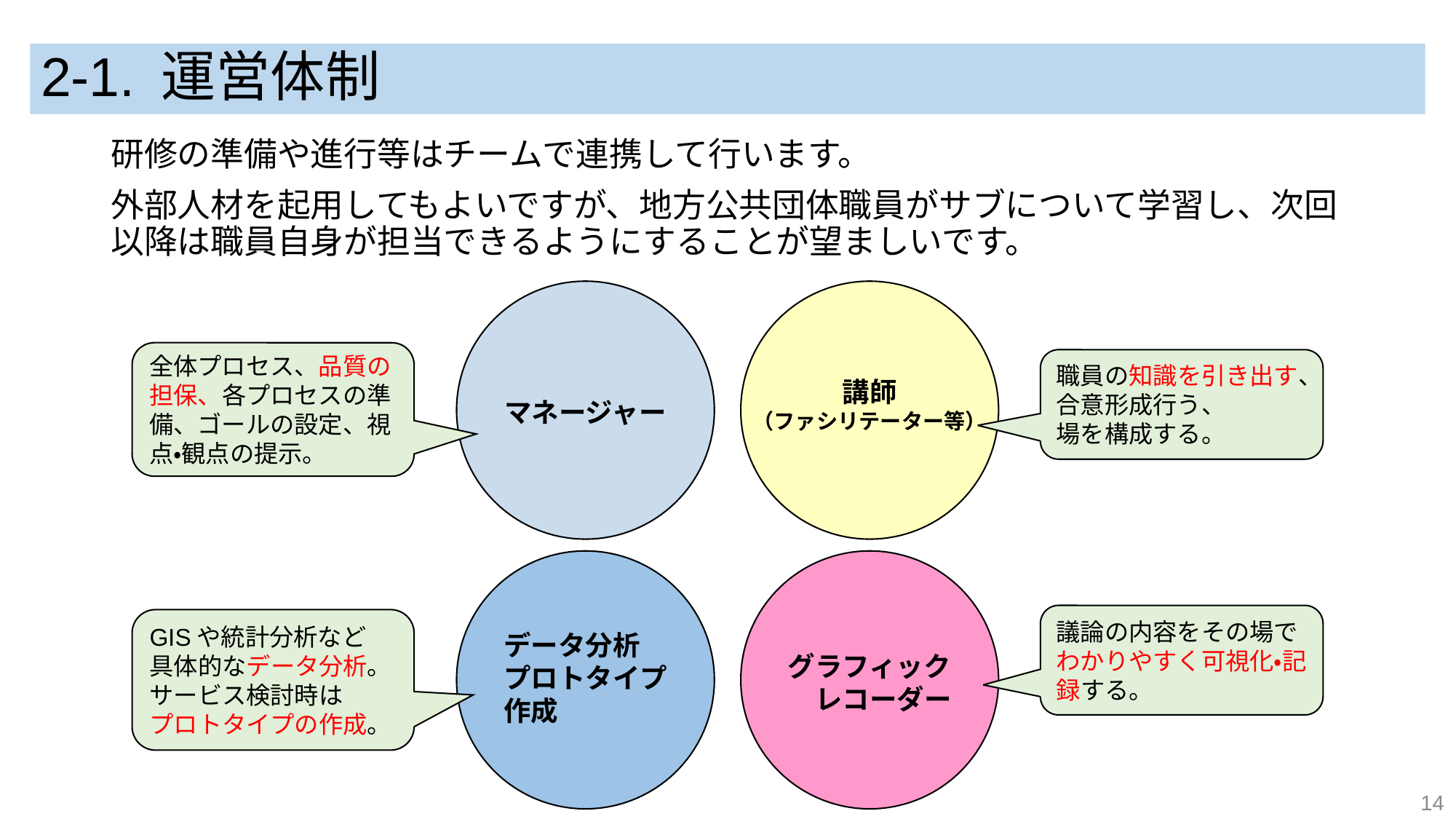

# 2-1. 運営体制
研修の準備や進行等はチームで連携して行います。
外部人材を起用してもよいですが、地方公共団体職員がサブについて学習し、次回以降は職員自身が担当できるようにすることが望ましいです。

マネージャー

データ分析
プロトタイプ
作成

グラフィック
　レコーダー
全体プロセス、品質の担保、各プロセスの準備、ゴールの設定、視点・観点の提示。
職員の知識を引き出す、合意形成行う、
場を構成する。
講師
（ファシリテーター等）
議論の内容をその場でわかりやすく可視化・記録する。
GISや統計分析など
具体的なデータ分析。
サービス検討時は
プロトタイプの作成。
14